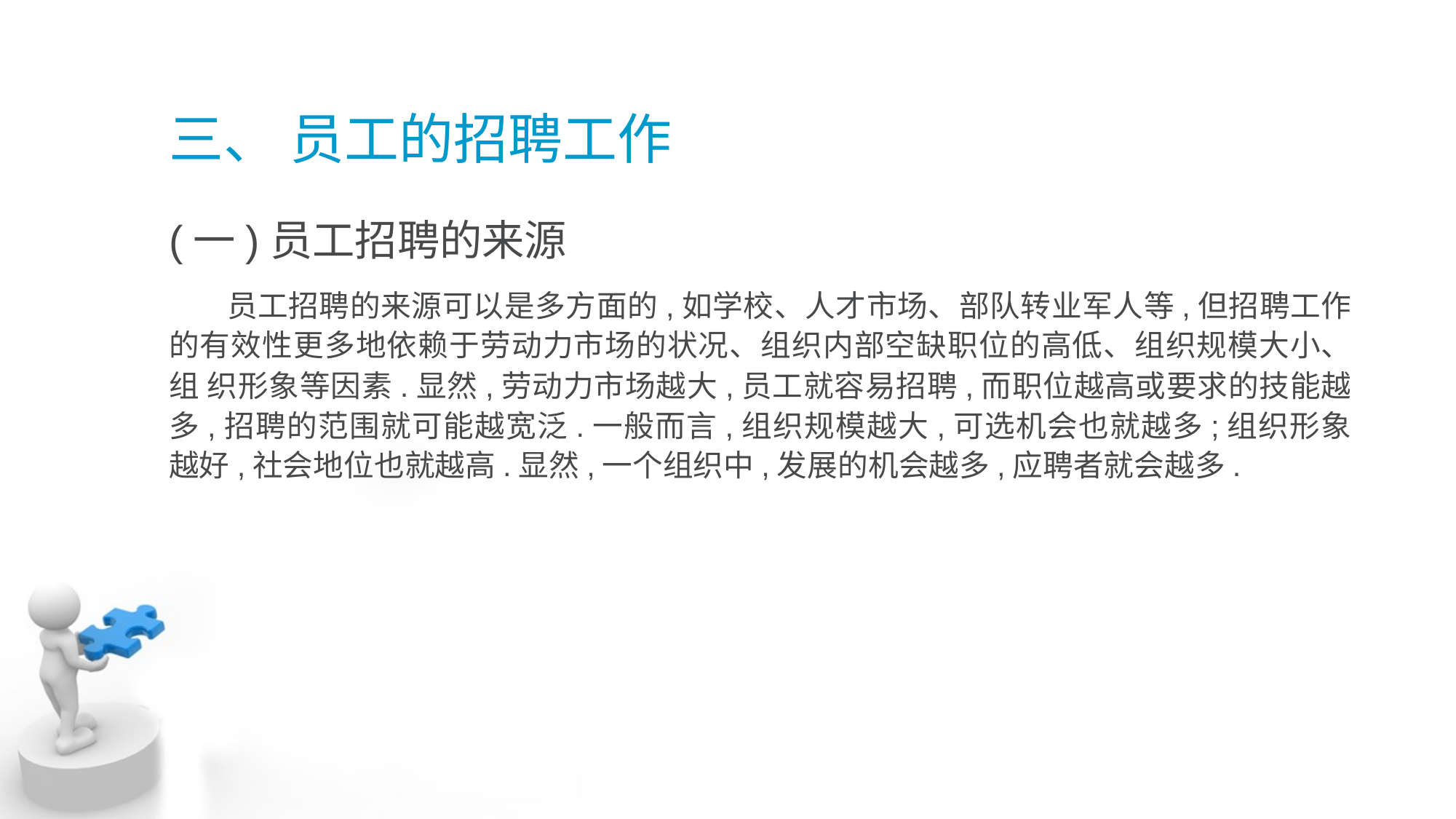

# 三、 员工的招聘工作
(一)员工招聘的来源
       员工招聘的来源可以是多方面的,如学校、人才市场、部队转业军人等,但招聘工作 的有效性更多地依赖于劳动力市场的状况、组织内部空缺职位的高低、组织规模大小、组 织形象等因素.显然,劳动力市场越大,员工就容易招聘,而职位越高或要求的技能越 多,招聘的范围就可能越宽泛.一般而言,组织规模越大,可选机会也就越多;组织形象 越好,社会地位也就越高.显然,一个组织中,发展的机会越多,应聘者就会越多.